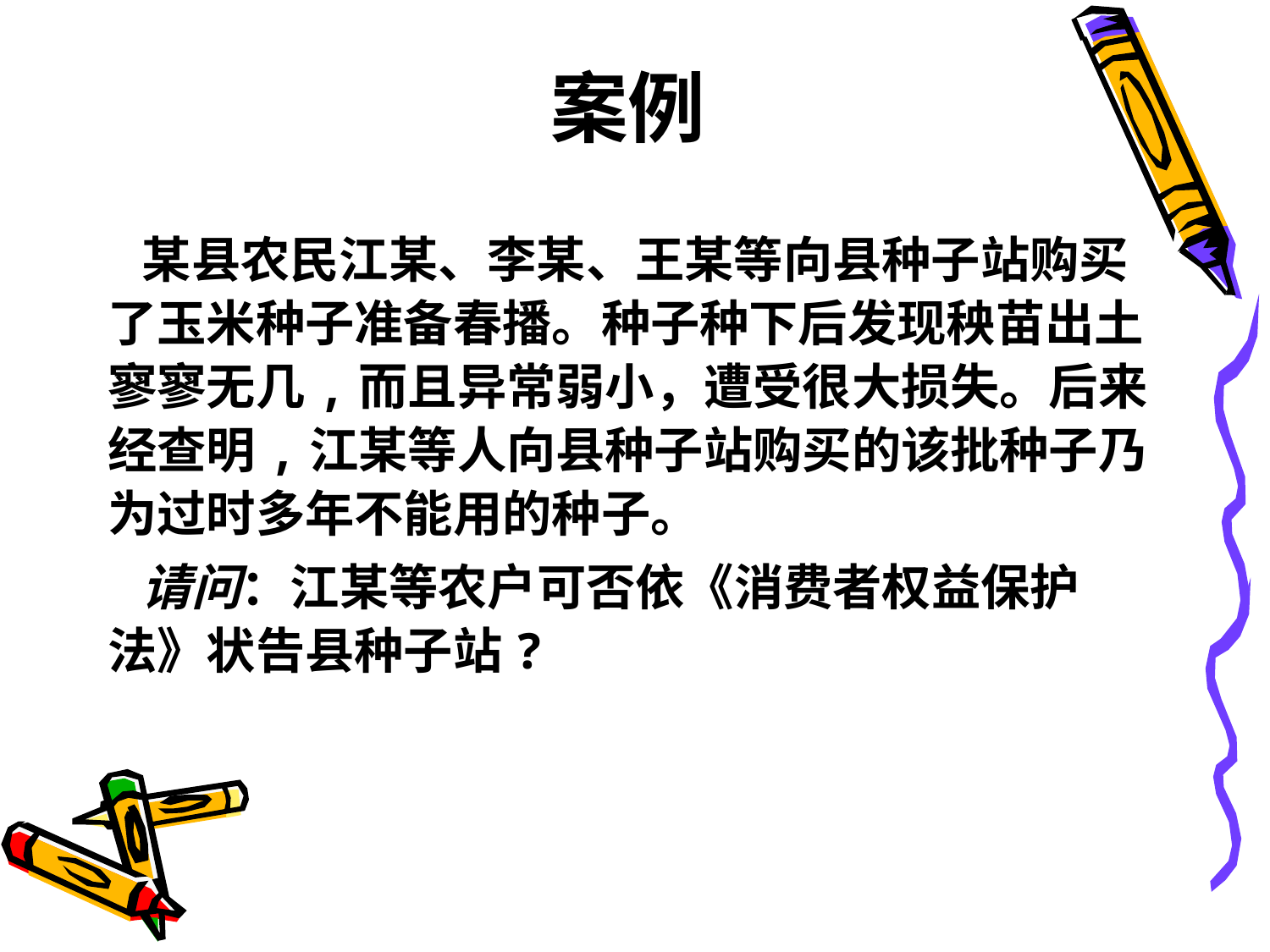

# 案例
  某县农民江某、李某、王某等向县种子站购买了玉米种子准备春播。种子种下后发现秧苗出土寥寥无几,而且异常弱小，遭受很大损失。后来经查明,江某等人向县种子站购买的该批种子乃为过时多年不能用的种子。
  请问：江某等农户可否依《消费者权益保护法》状告县种子站?